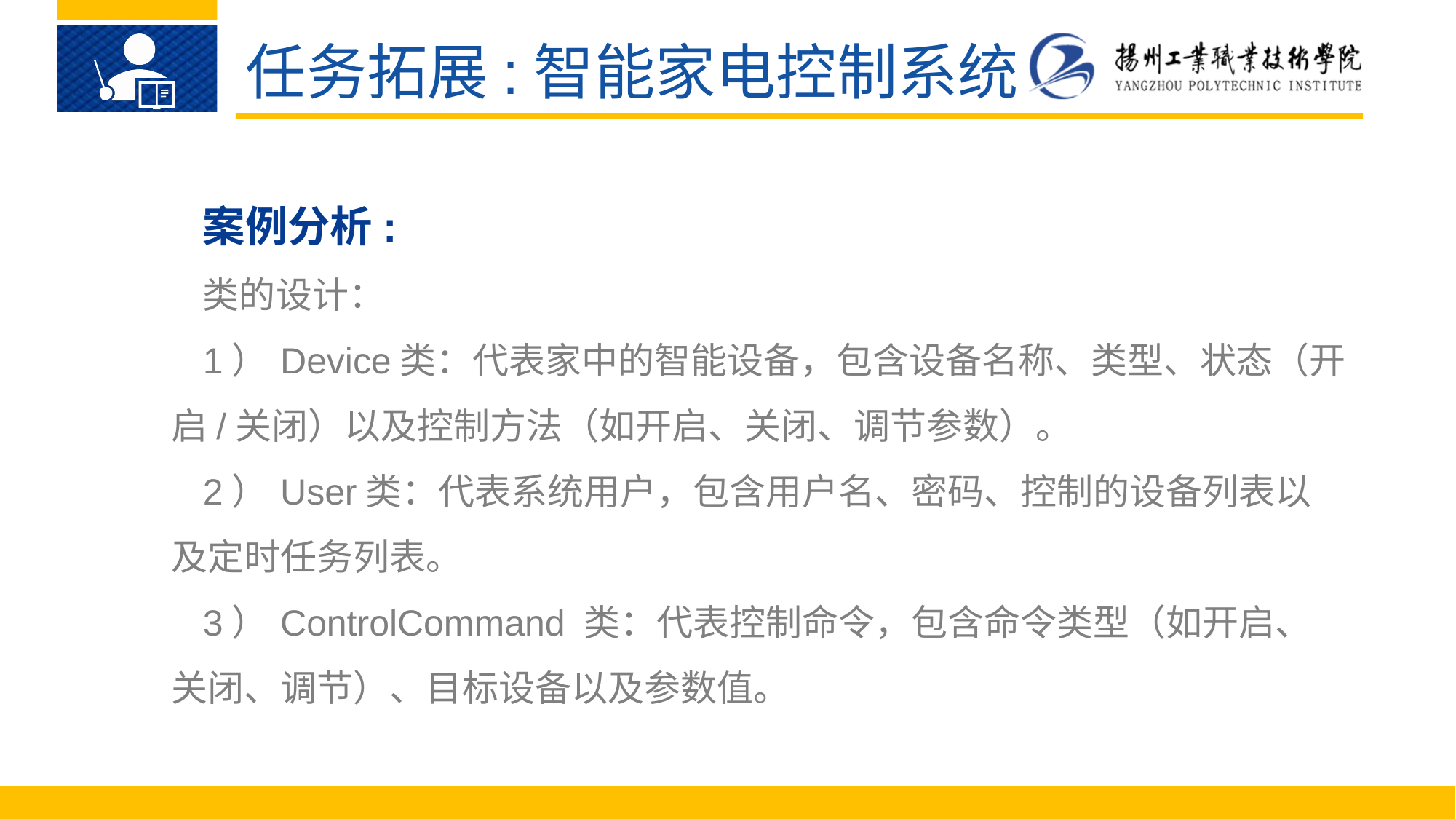

任务拓展:智能家电控制系统
案例分析:
类的设计：
1）	Device类：代表家中的智能设备，包含设备名称、类型、状态（开启/关闭）以及控制方法（如开启、关闭、调节参数）。
2）	User类：代表系统用户，包含用户名、密码、控制的设备列表以及定时任务列表。
3）	ControlCommand 类：代表控制命令，包含命令类型（如开启、关闭、调节）、目标设备以及参数值。